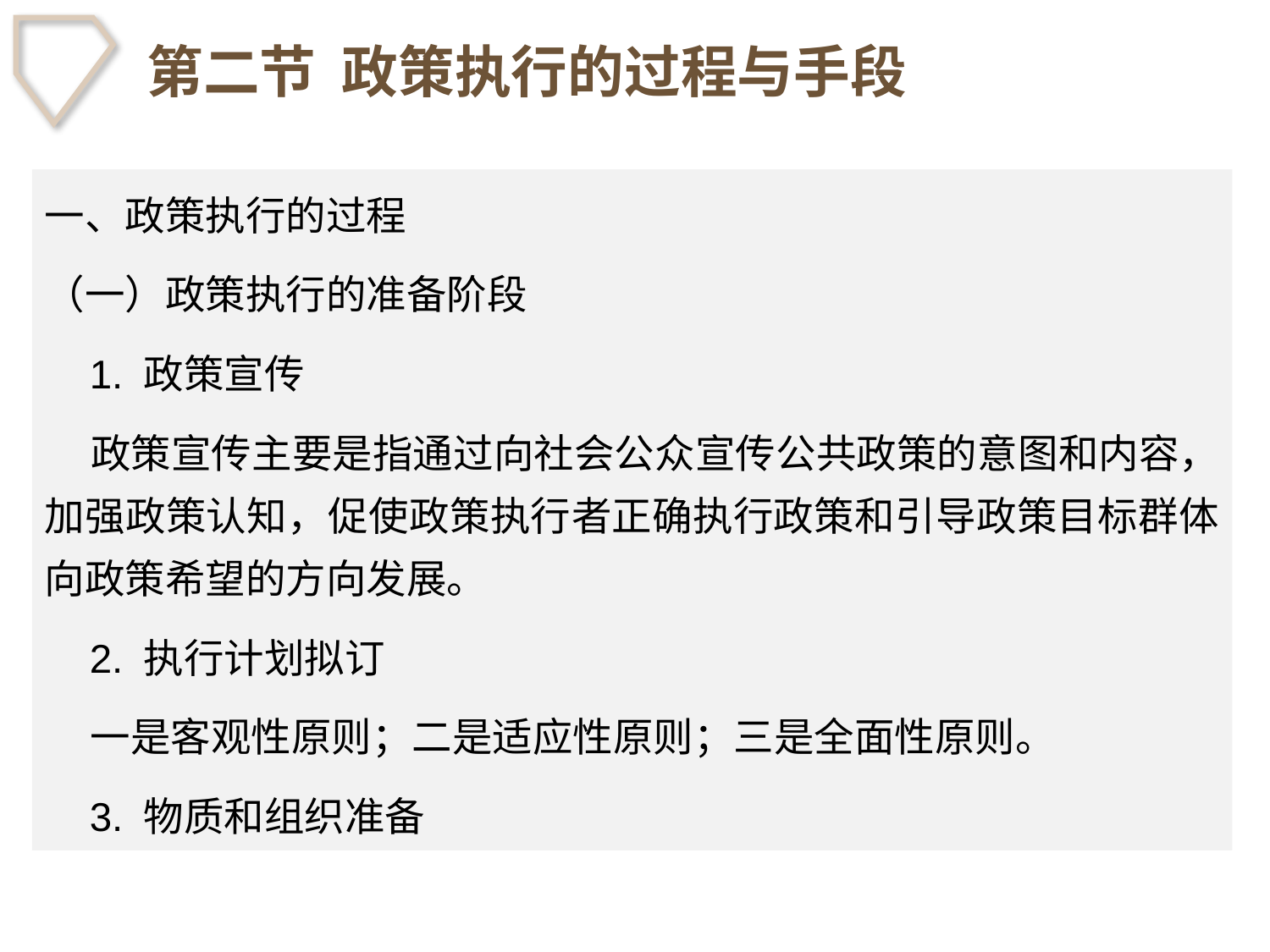

# 第二节  政策执行的过程与手段
一、政策执行的过程
（一）政策执行的准备阶段
    1. 政策宣传
    政策宣传主要是指通过向社会公众宣传公共政策的意图和内容，加强政策认知，促使政策执行者正确执行政策和引导政策目标群体向政策希望的方向发展。
    2. 执行计划拟订
    一是客观性原则；二是适应性原则；三是全面性原则。
    3. 物质和组织准备